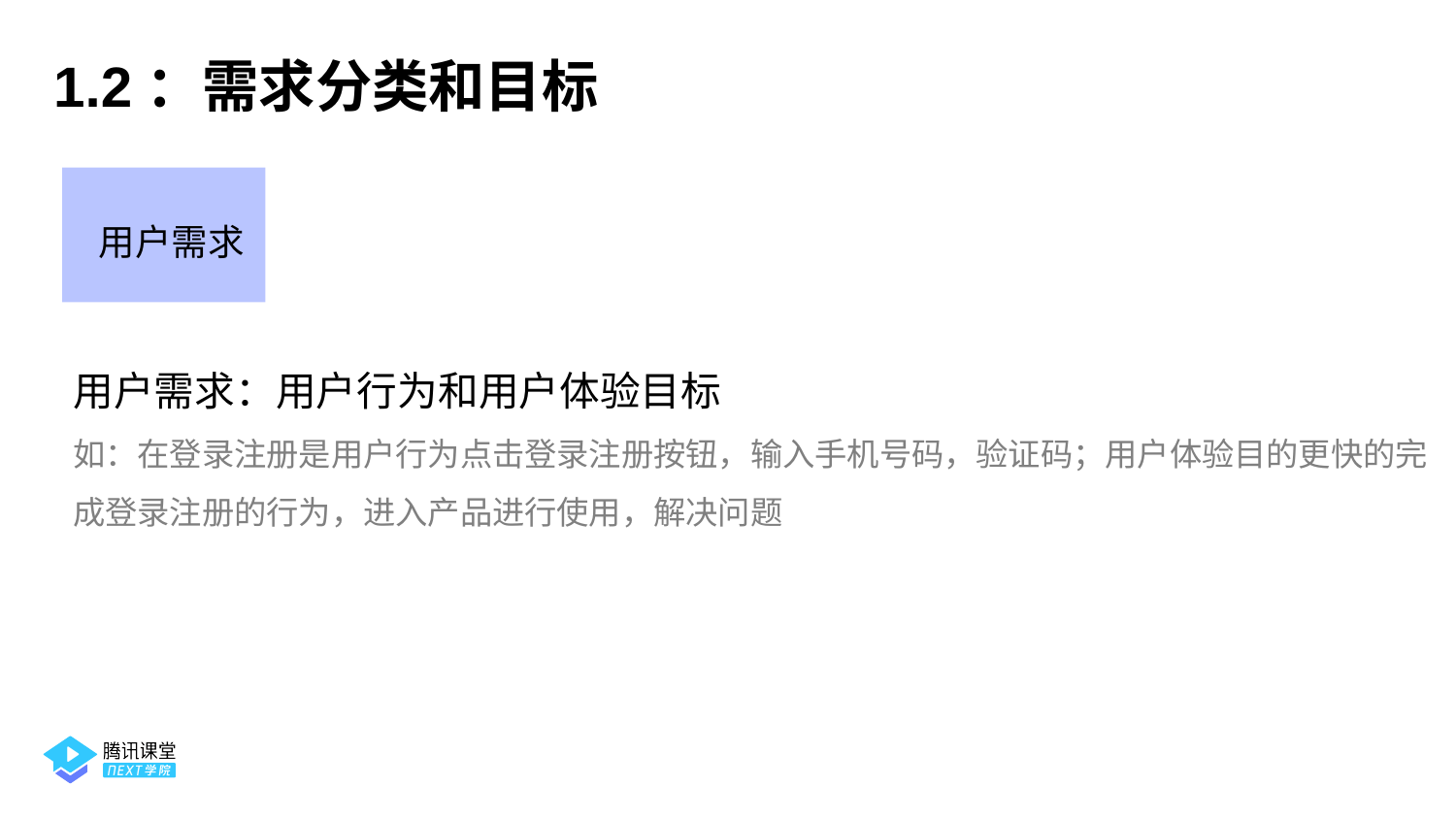

1.2：需求分类和目标

用户需求
用户需求：用户行为和用户体验目标
如：在登录注册是用户行为点击登录注册按钮，输入手机号码，验证码；用户体验目的更快的完成登录注册的行为，进入产品进行使用，解决问题